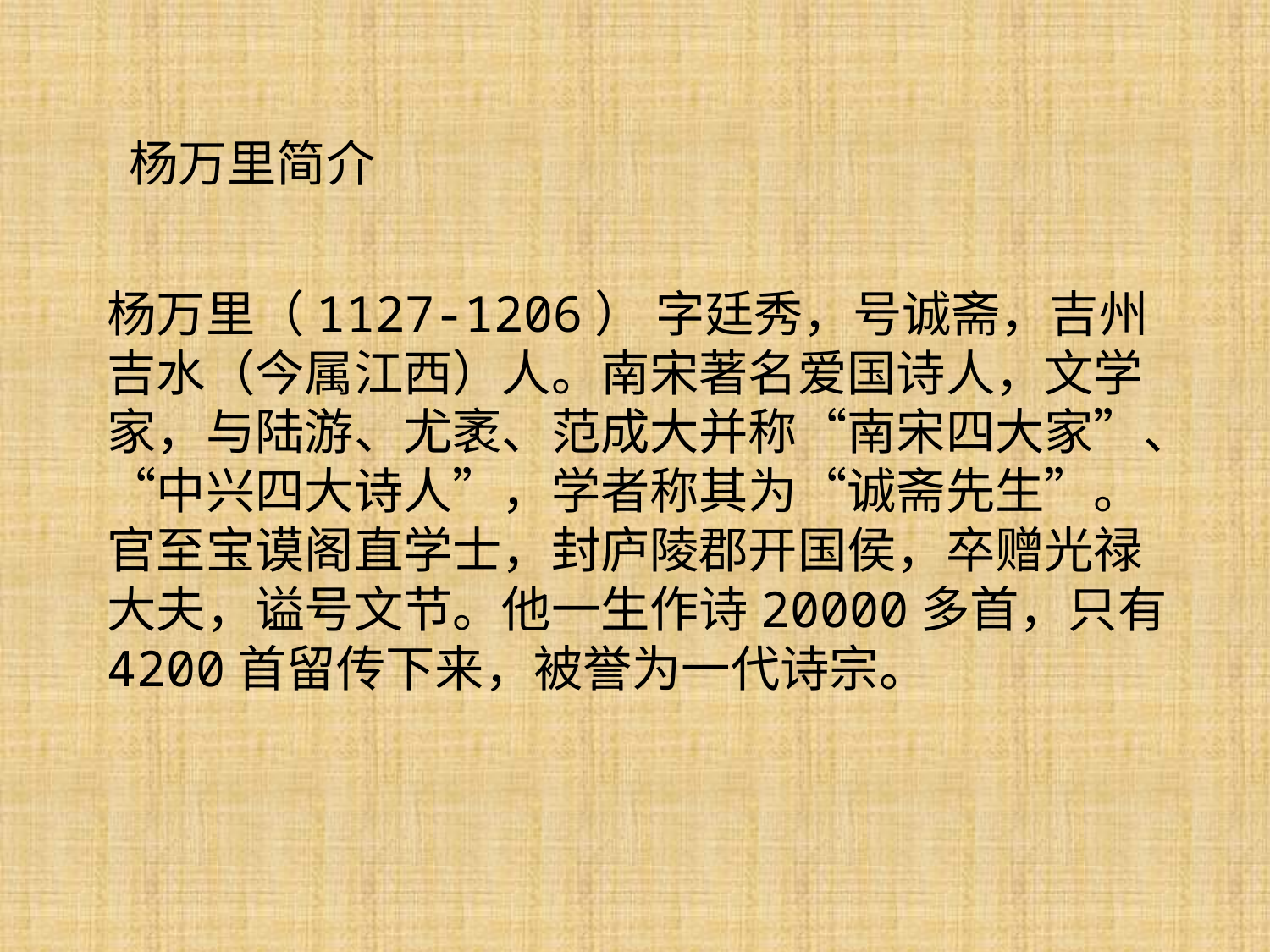

杨万里简介
杨万里（1127-1206） 字廷秀，号诚斋，吉州吉水（今属江西）人。南宋著名爱国诗人，文学家，与陆游、尤袤、范成大并称“南宋四大家”、“中兴四大诗人”，学者称其为“诚斋先生”。官至宝谟阁直学士，封庐陵郡开国侯，卒赠光禄大夫，谥号文节。他一生作诗20000多首，只有4200首留传下来，被誉为一代诗宗。